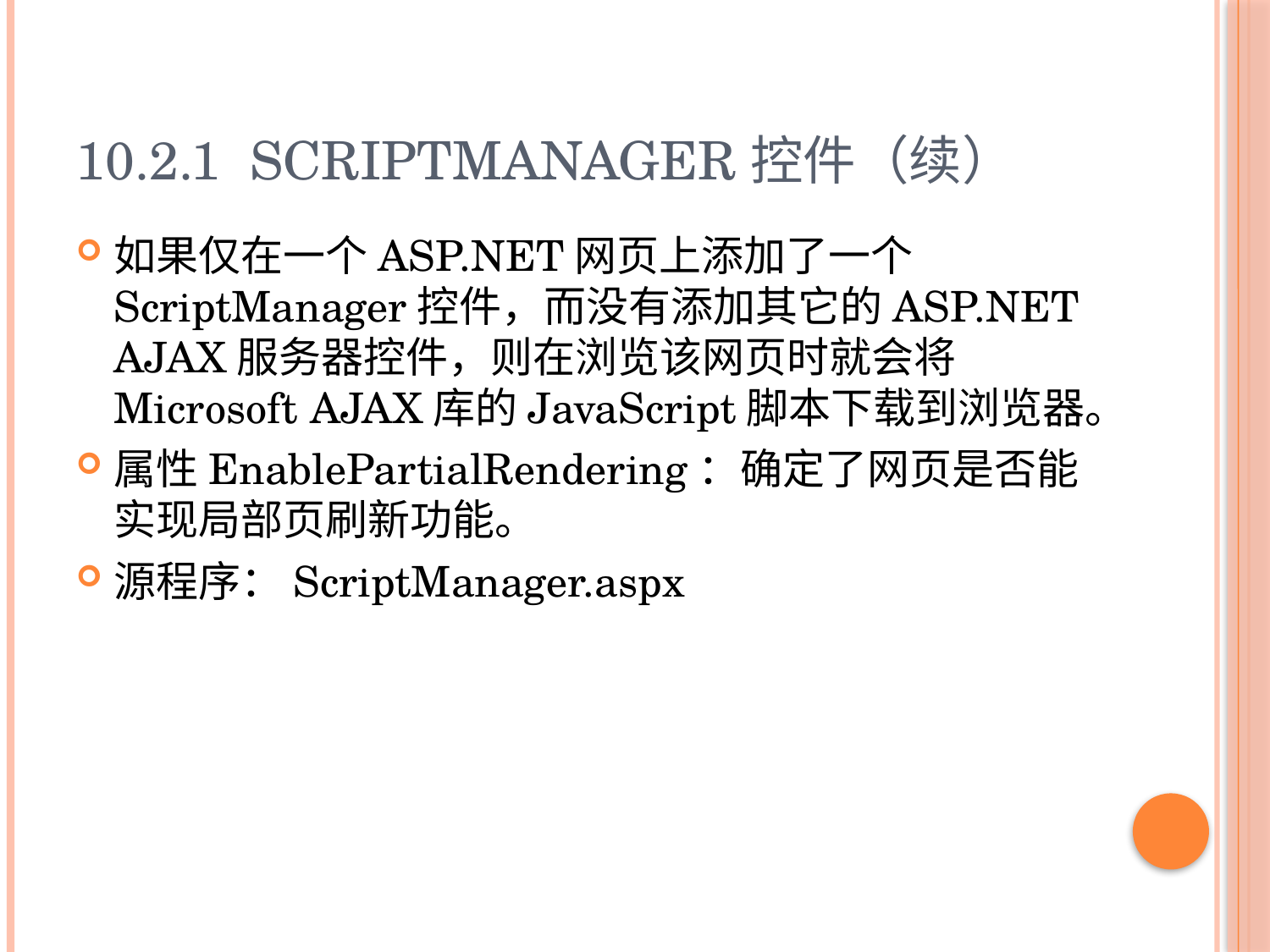

# 10.2.1  ScriptManager控件（续）
如果仅在一个ASP.NET网页上添加了一个ScriptManager控件，而没有添加其它的ASP.NET AJAX服务器控件，则在浏览该网页时就会将Microsoft AJAX库的JavaScript脚本下载到浏览器。
属性EnablePartialRendering：确定了网页是否能实现局部页刷新功能。
源程序：ScriptManager.aspx
10